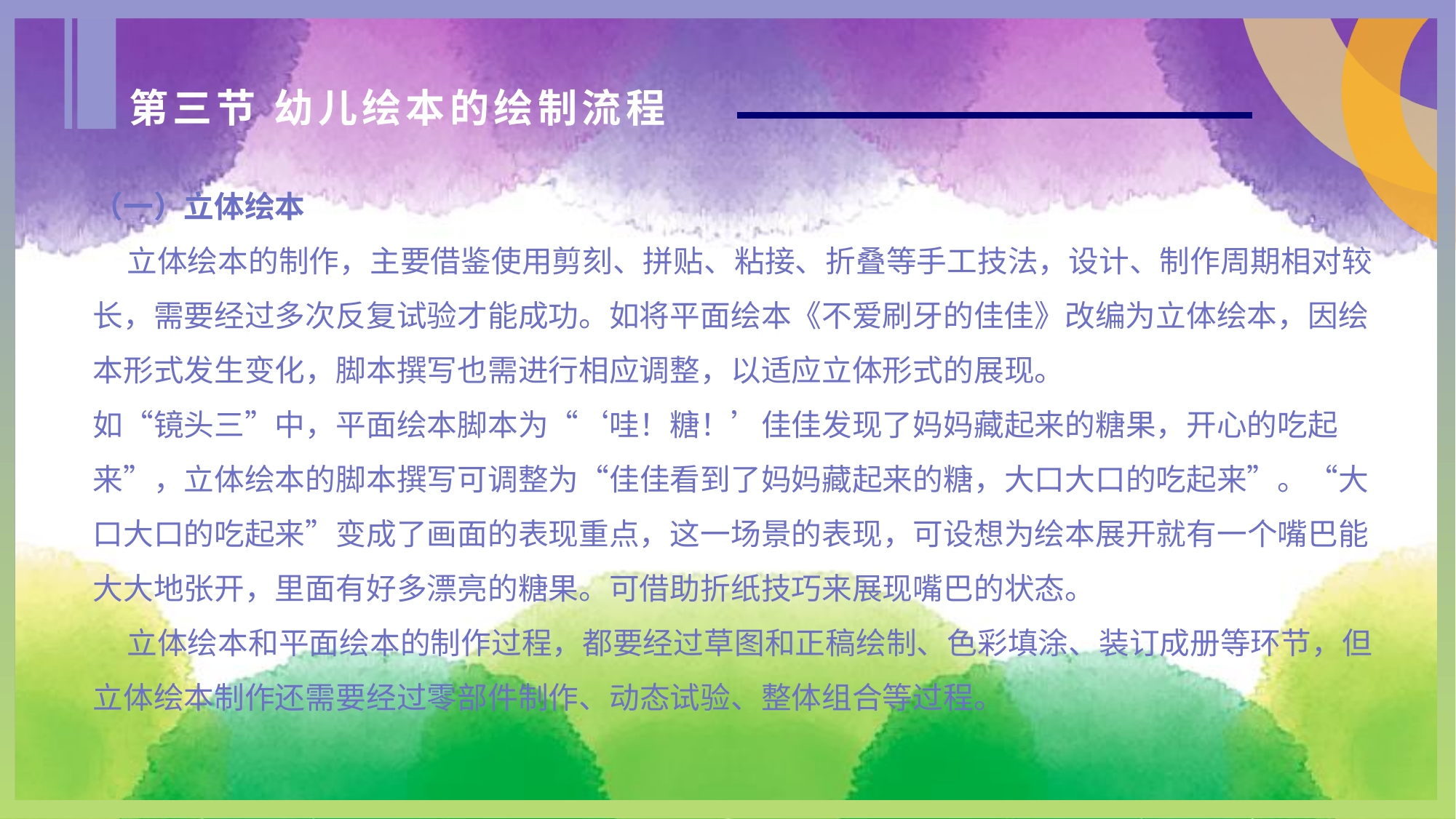

第三节 幼儿绘本的绘制流程
（一）立体绘本
    立体绘本的制作，主要借鉴使用剪刻、拼贴、粘接、折叠等手工技法，设计、制作周期相对较长，需要经过多次反复试验才能成功。如将平面绘本《不爱刷牙的佳佳》改编为立体绘本，因绘本形式发生变化，脚本撰写也需进行相应调整，以适应立体形式的展现。
如“镜头三”中，平面绘本脚本为“‘哇！糖！’佳佳发现了妈妈藏起来的糖果，开心的吃起来”，立体绘本的脚本撰写可调整为“佳佳看到了妈妈藏起来的糖，大口大口的吃起来”。“大口大口的吃起来”变成了画面的表现重点，这一场景的表现，可设想为绘本展开就有一个嘴巴能大大地张开，里面有好多漂亮的糖果。可借助折纸技巧来展现嘴巴的状态。
    立体绘本和平面绘本的制作过程，都要经过草图和正稿绘制、色彩填涂、装订成册等环节，但立体绘本制作还需要经过零部件制作、动态试验、整体组合等过程。